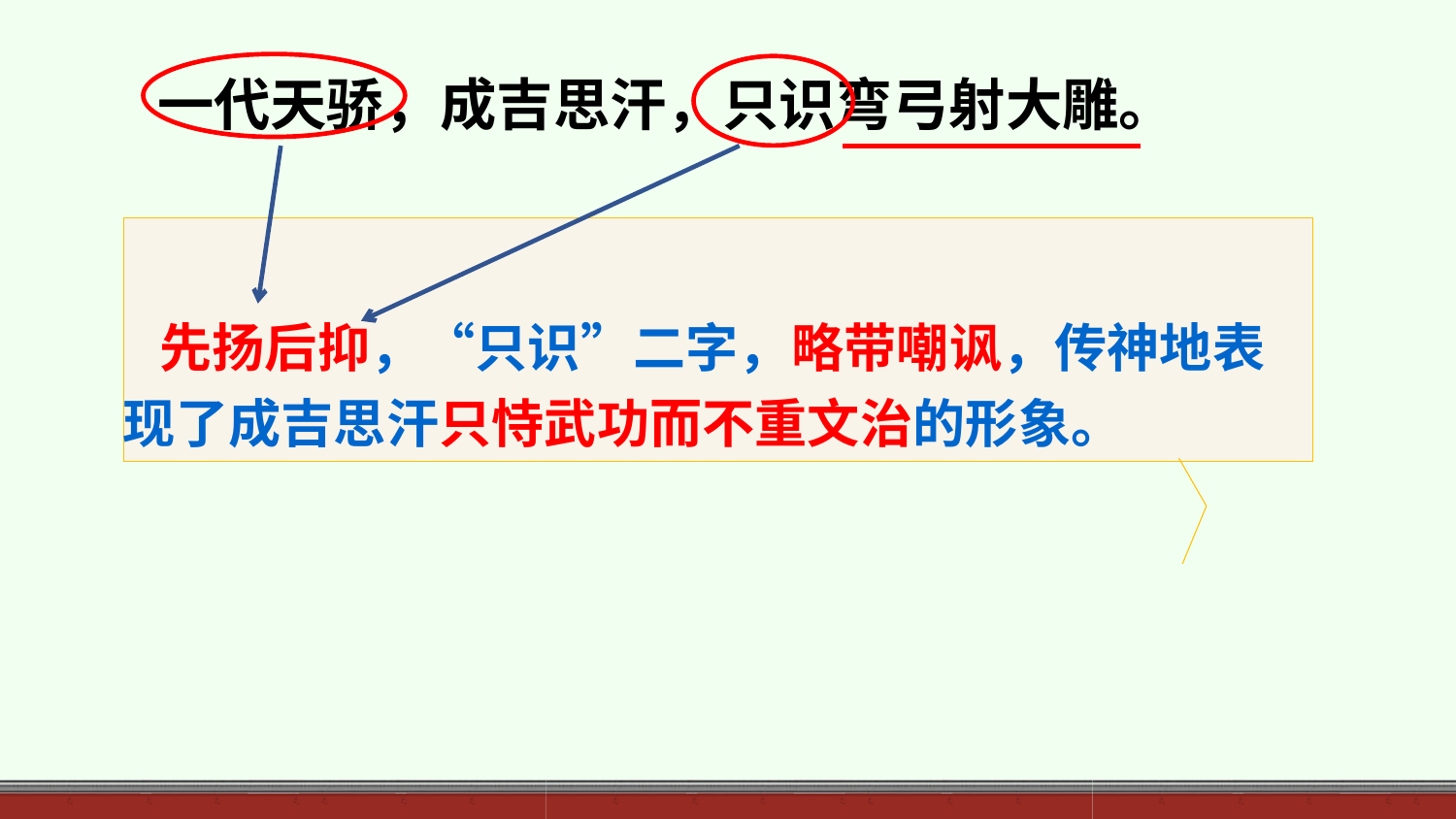

一代天骄，成吉思汗，只识弯弓射大雕。

  先扬后抑，“只识”二字，略带嘲讽，传神地表现了成吉思汗只恃武功而不重文治的形象。